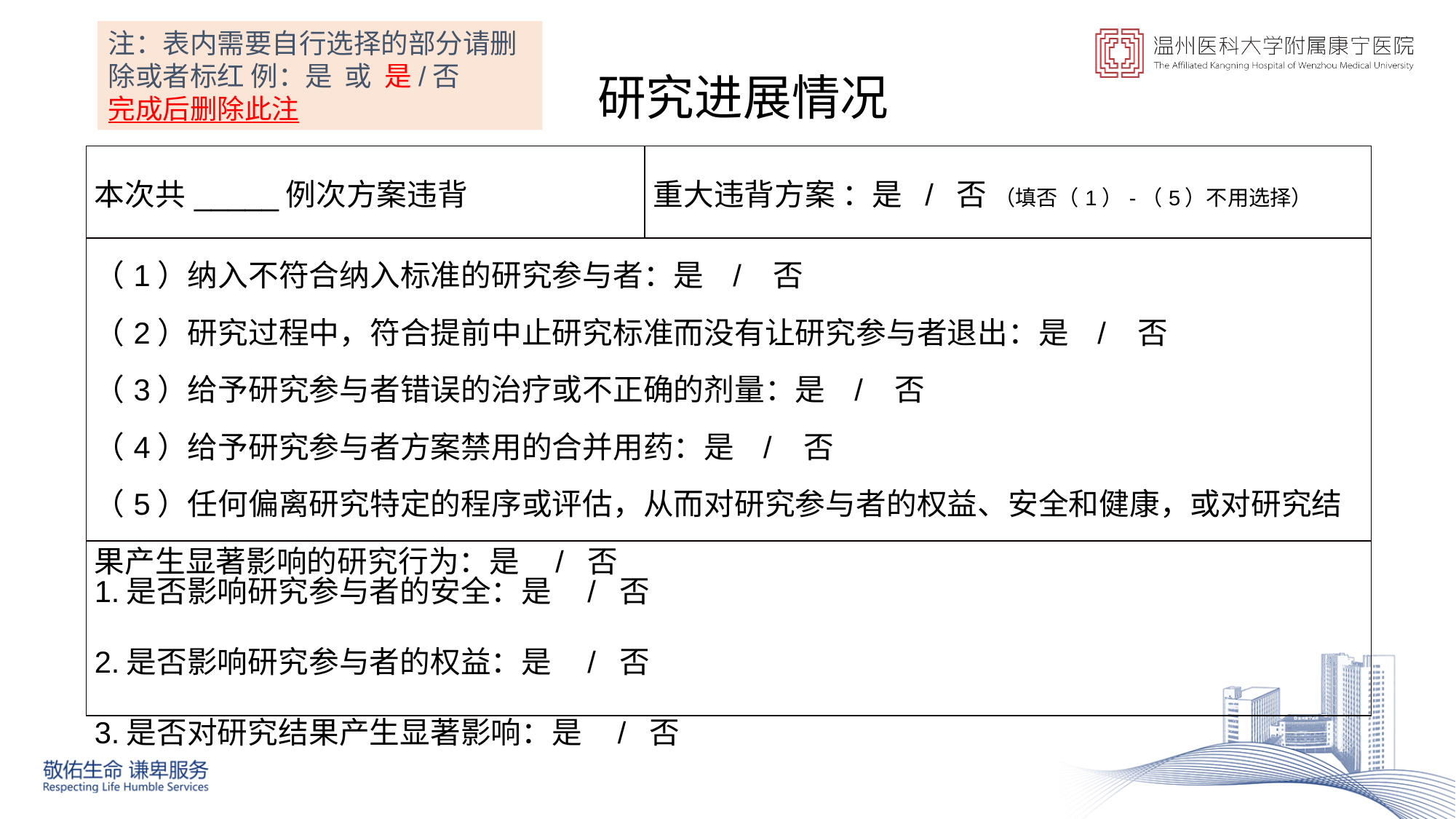

注：表内需要自行选择的部分请删除或者标红 例：是  或  是/否
完成后删除此注
研究进展情况
| 本次共\_\_\_\_\_例次方案违背 | 重大违背方案 ：是 / 否 （填否（1）-（5）不用选择） |
| --- | --- |
| （1）纳入不符合纳入标准的研究参与者：是 / 否 （2）研究过程中，符合提前中止研究标准而没有让研究参与者退出：是 / 否 （3）给予研究参与者错误的治疗或不正确的剂量：是 / 否 （4）给予研究参与者方案禁用的合并用药：是 / 否 （5）任何偏离研究特定的程序或评估，从而对研究参与者的权益、安全和健康，或对研究结果产生显著影响的研究行为：是 / 否 |  |
| 1.是否影响研究参与者的安全：是 / 否 2.是否影响研究参与者的权益：是 / 否 3.是否对研究结果产生显著影响：是 / 否 |  |